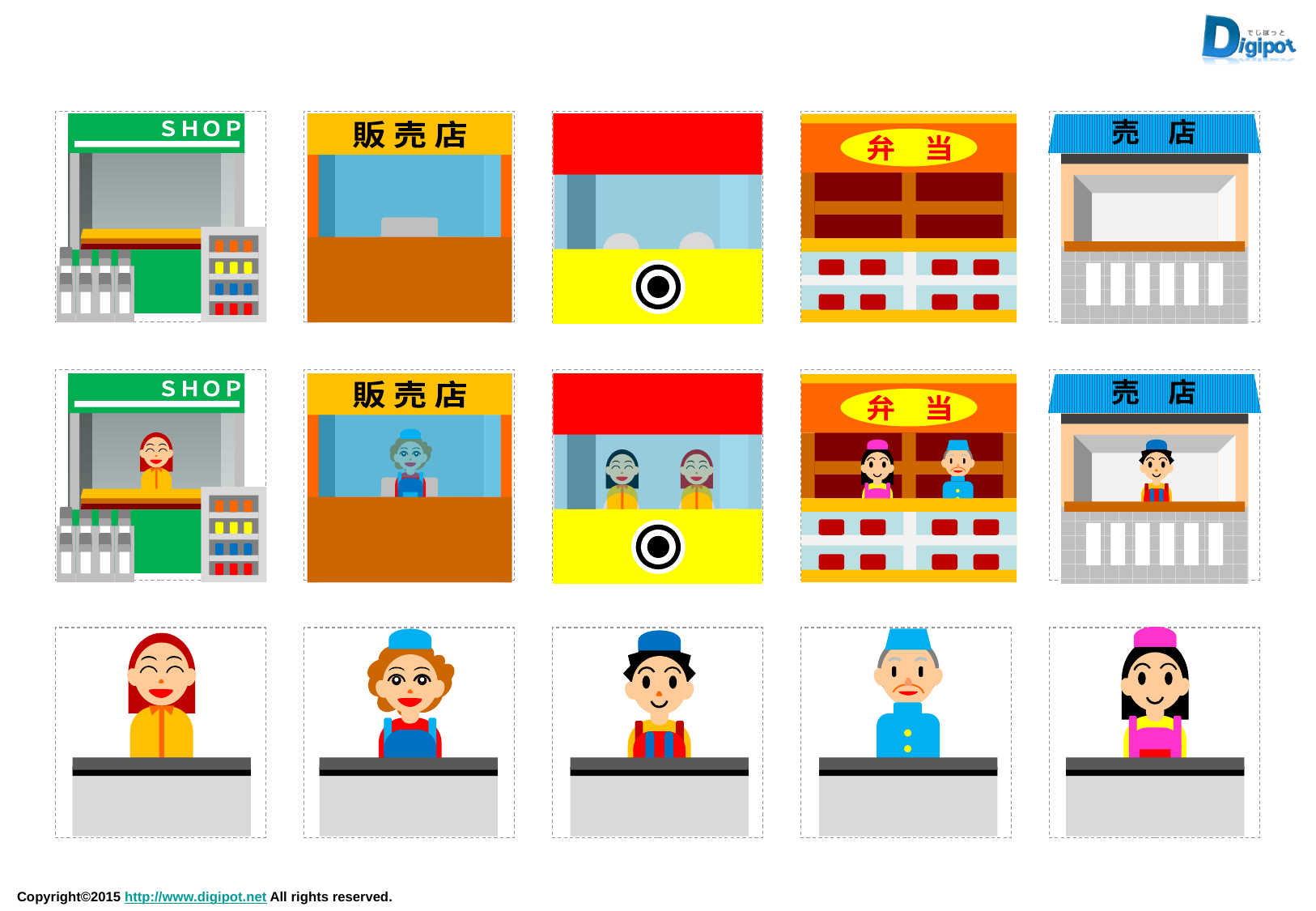

ＳＨＯＰ

販 売 店

宝くじ

弁　当

売　店

ＳＨＯＰ

販 売 店

宝くじ

弁　当

売　店